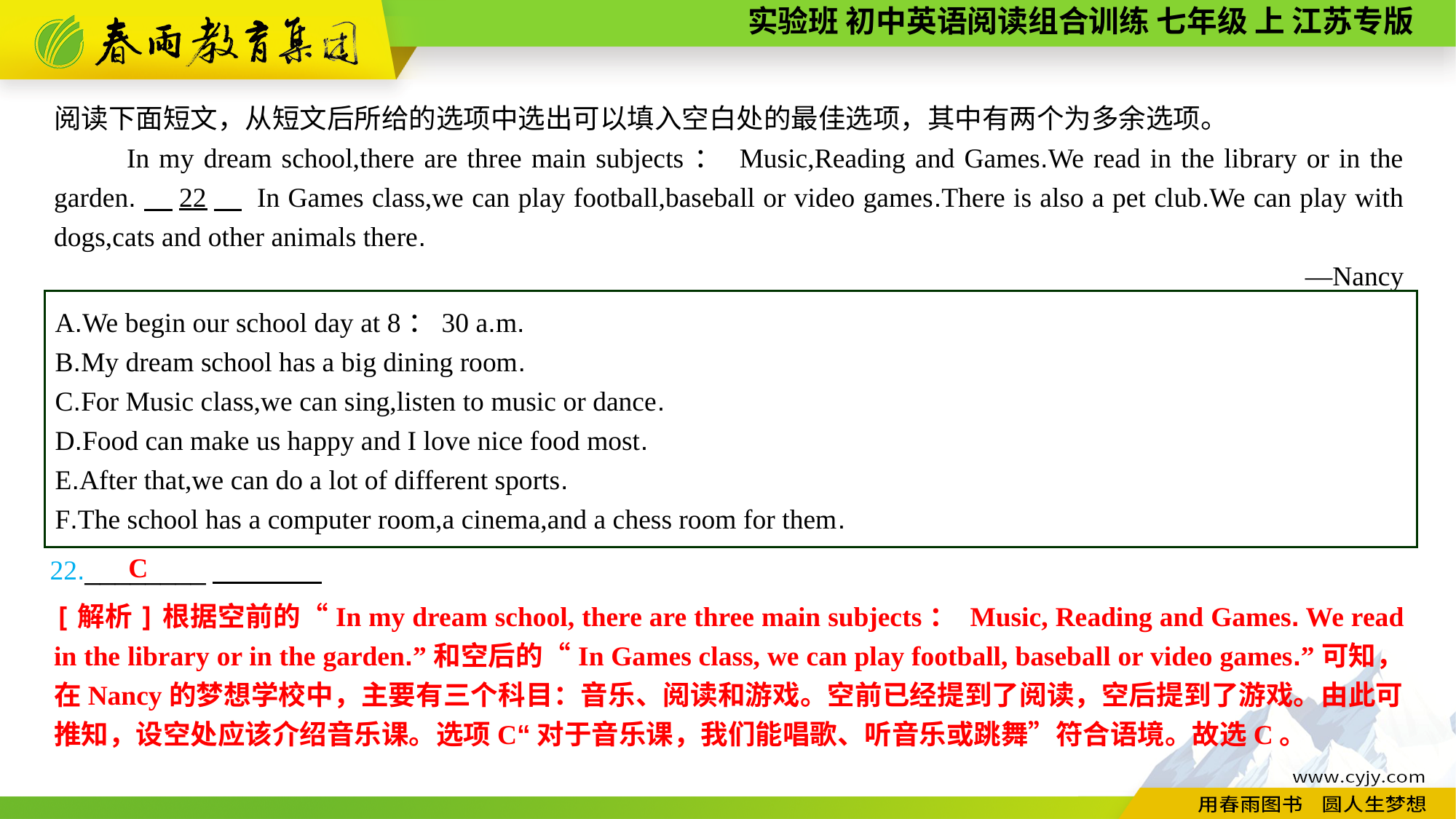

阅读下面短文，从短文后所给的选项中选出可以填入空白处的最佳选项，其中有两个为多余选项。
In my dream school,there are three main subjects： Music,Reading and Games.We read in the library or in the garden.　22　 In Games class,we can play football,baseball or video games.There is also a pet club.We can play with dogs,cats and other animals there.
—Nancy

A.We begin our school day at 8：30 a.m.
B.My dream school has a big dining room.
C.For Music class,we can sing,listen to music or dance.
D.Food can make us happy and I love nice food most.
E.After that,we can do a lot of different sports.
F.The school has a computer room,a cinema,and a chess room for them.
C
22.________
[解析]根据空前的“In my dream school, there are three main subjects： Music, Reading and Games. We read in the library or in the garden.”和空后的“In Games class, we can play football, baseball or video games.”可知，在Nancy的梦想学校中，主要有三个科目：音乐、阅读和游戏。空前已经提到了阅读，空后提到了游戏。由此可推知，设空处应该介绍音乐课。选项C“对于音乐课，我们能唱歌、听音乐或跳舞”符合语境。故选C。